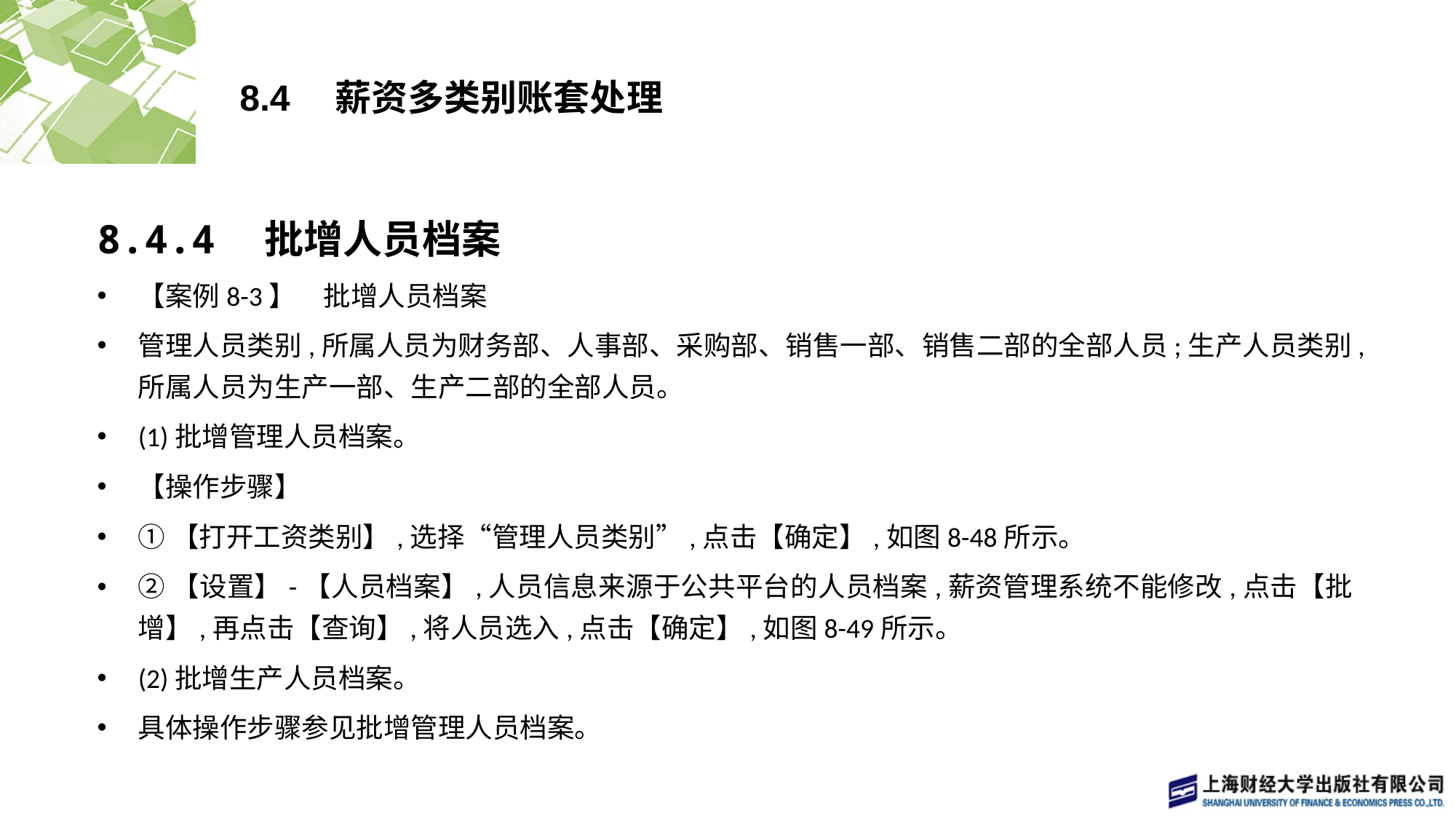

# 8.4　薪资多类别账套处理
8.4.4　批增人员档案
【案例8-3】　批增人员档案
管理人员类别,所属人员为财务部、人事部、采购部、销售一部、销售二部的全部人员;生产人员类别,所属人员为生产一部、生产二部的全部人员。
(1)批增管理人员档案。
【操作步骤】
①【打开工资类别】,选择“管理人员类别”,点击【确定】,如图8-48所示。
②【设置】-【人员档案】,人员信息来源于公共平台的人员档案,薪资管理系统不能修改,点击【批增】,再点击【查询】,将人员选入,点击【确定】,如图8-49所示。
(2)批增生产人员档案。
具体操作步骤参见批增管理人员档案。